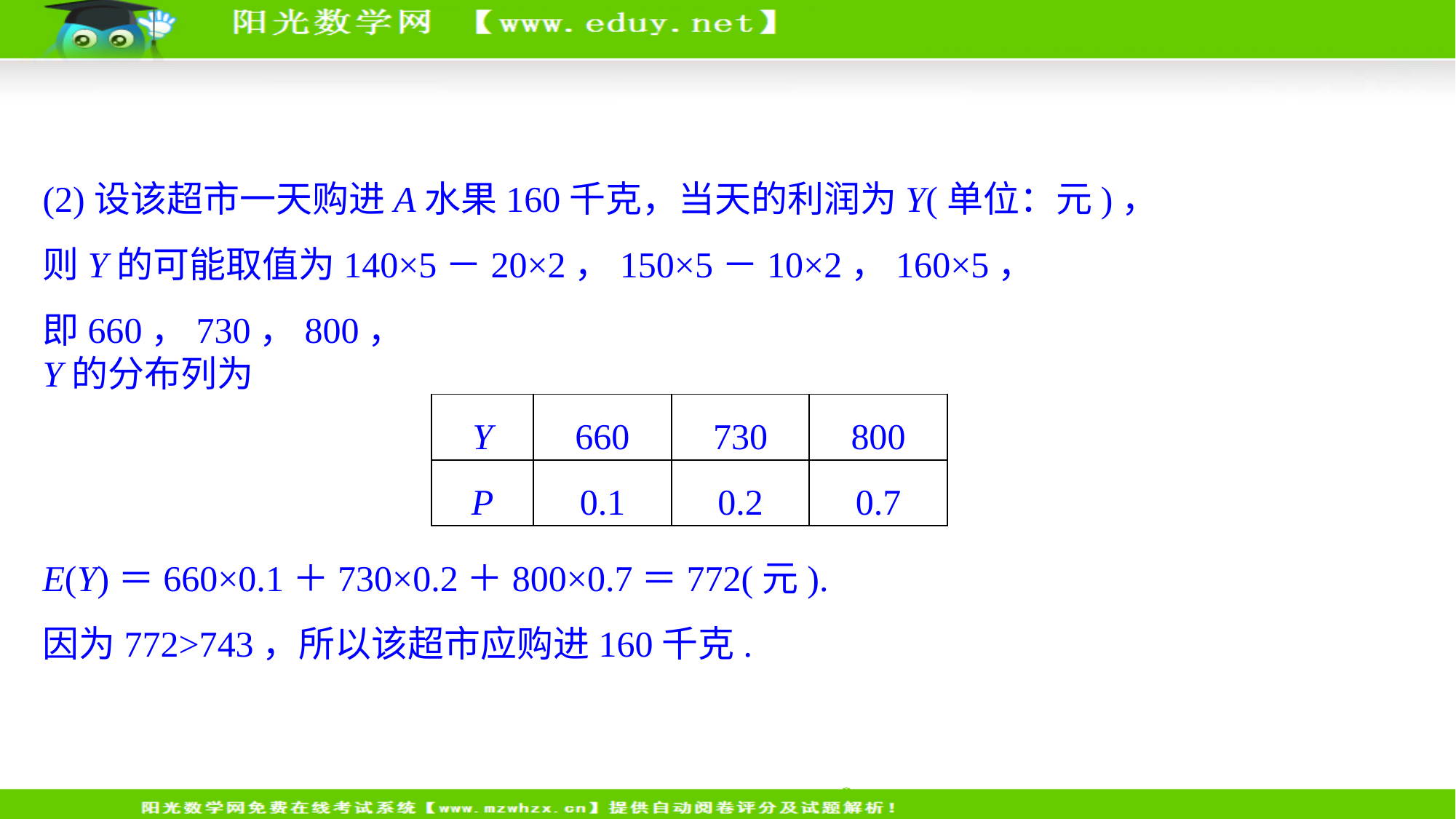

(2)设该超市一天购进A水果160千克，当天的利润为Y(单位：元)，
则Y的可能取值为140×5－20×2，150×5－10×2，160×5，
即660，730，800，
Y的分布列为
| Y | 660 | 730 | 800 |
| --- | --- | --- | --- |
| P | 0.1 | 0.2 | 0.7 |
E(Y)＝660×0.1＋730×0.2＋800×0.7＝772(元).
因为772>743，所以该超市应购进160千克.